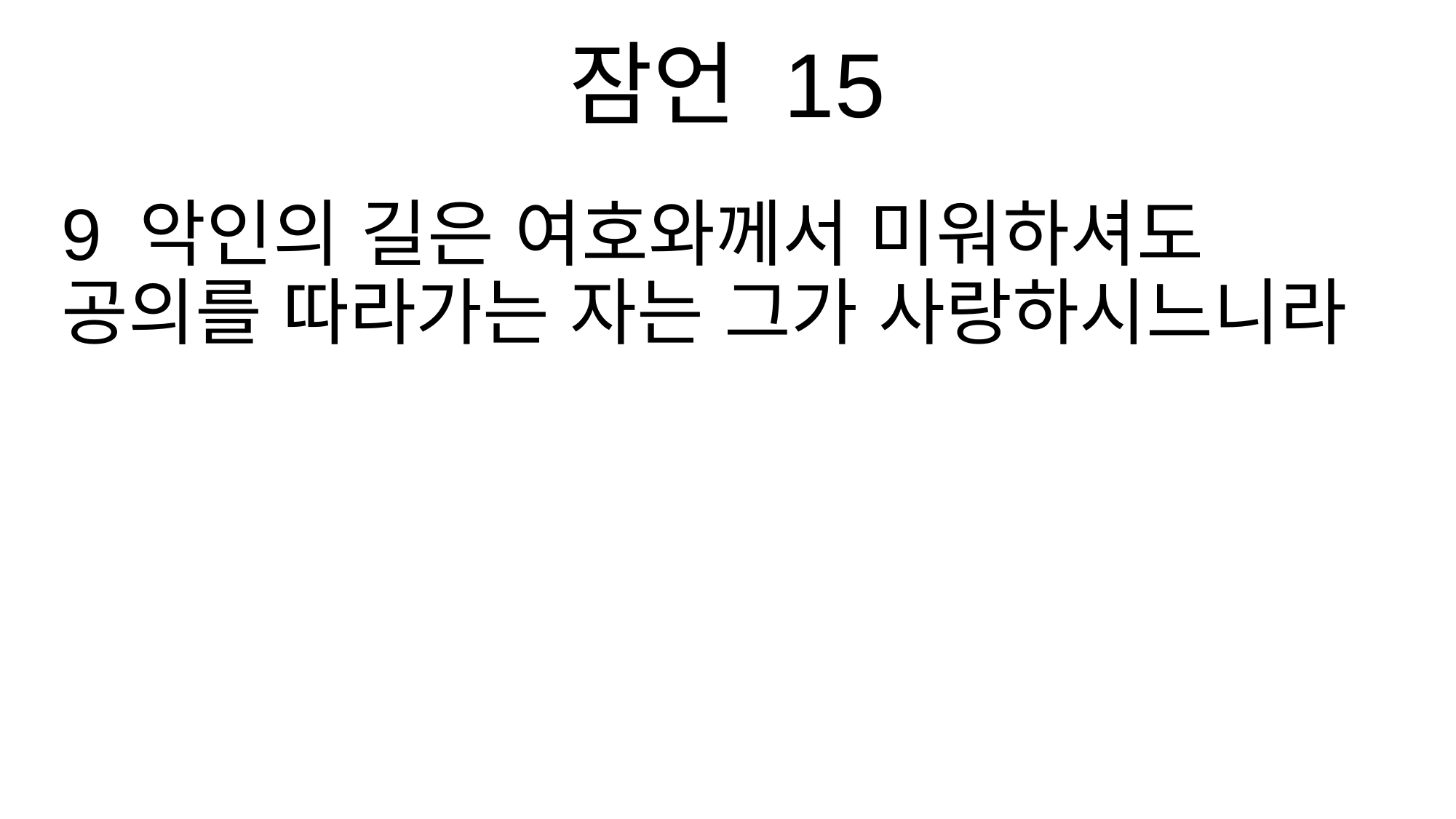

잠언 15
9 악인의 길은 여호와께서 미워하셔도 공의를 따라가는 자는 그가 사랑하시느니라